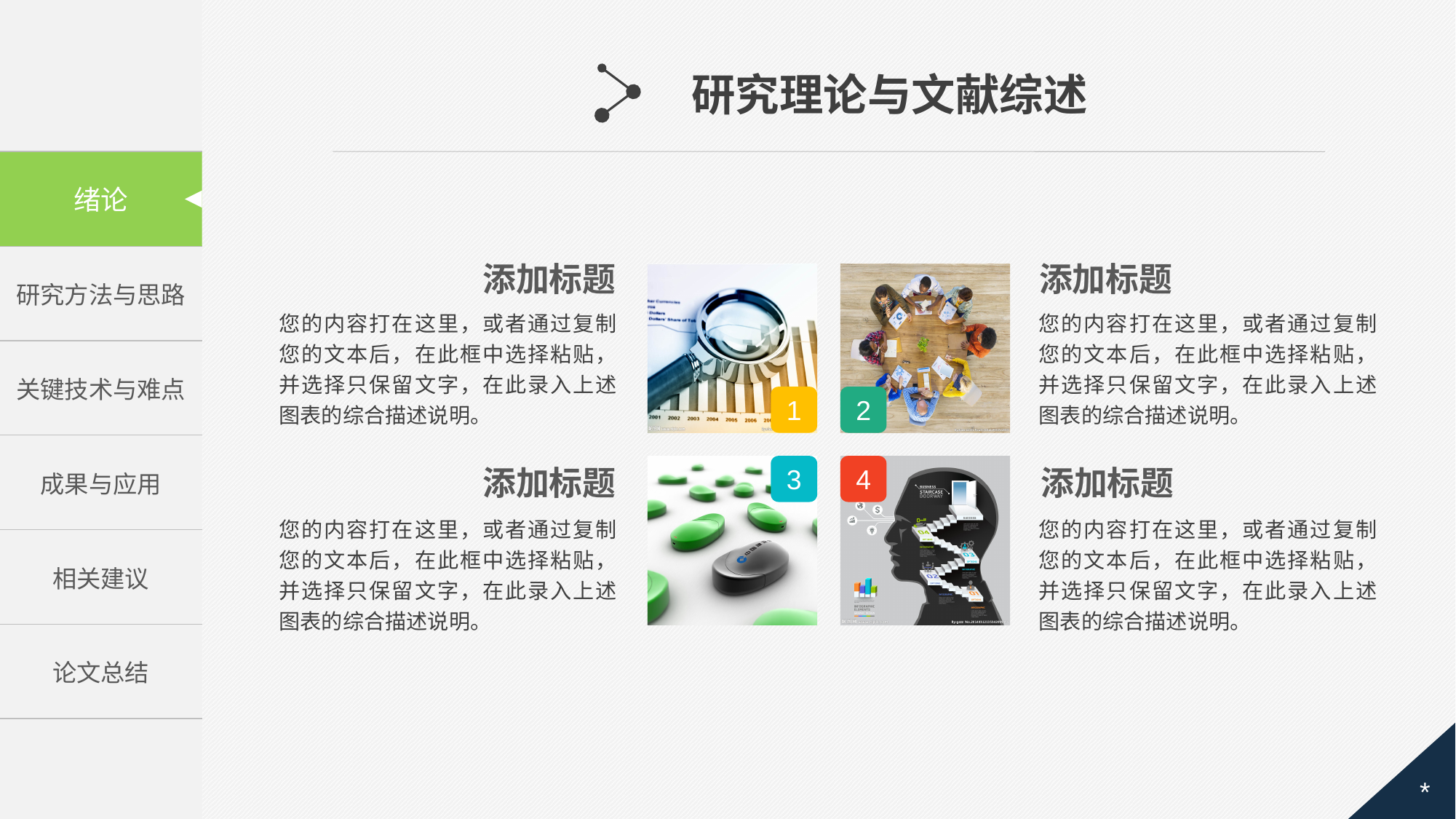

研究理论与文献综述

|  |
| --- |
| 研究方法与思路 |
| 关键技术与难点 |
| 成果与应用 |
| 相关建议 |
| 论文总结 |

绪论

添加标题
添加标题

您的内容打在这里，或者通过复制您的文本后，在此框中选择粘贴，并选择只保留文字，在此录入上述图表的综合描述说明。
您的内容打在这里，或者通过复制您的文本后，在此框中选择粘贴，并选择只保留文字，在此录入上述图表的综合描述说明。
1
2

3

4
添加标题
添加标题
您的内容打在这里，或者通过复制您的文本后，在此框中选择粘贴，并选择只保留文字，在此录入上述图表的综合描述说明。
您的内容打在这里，或者通过复制您的文本后，在此框中选择粘贴，并选择只保留文字，在此录入上述图表的综合描述说明。

*